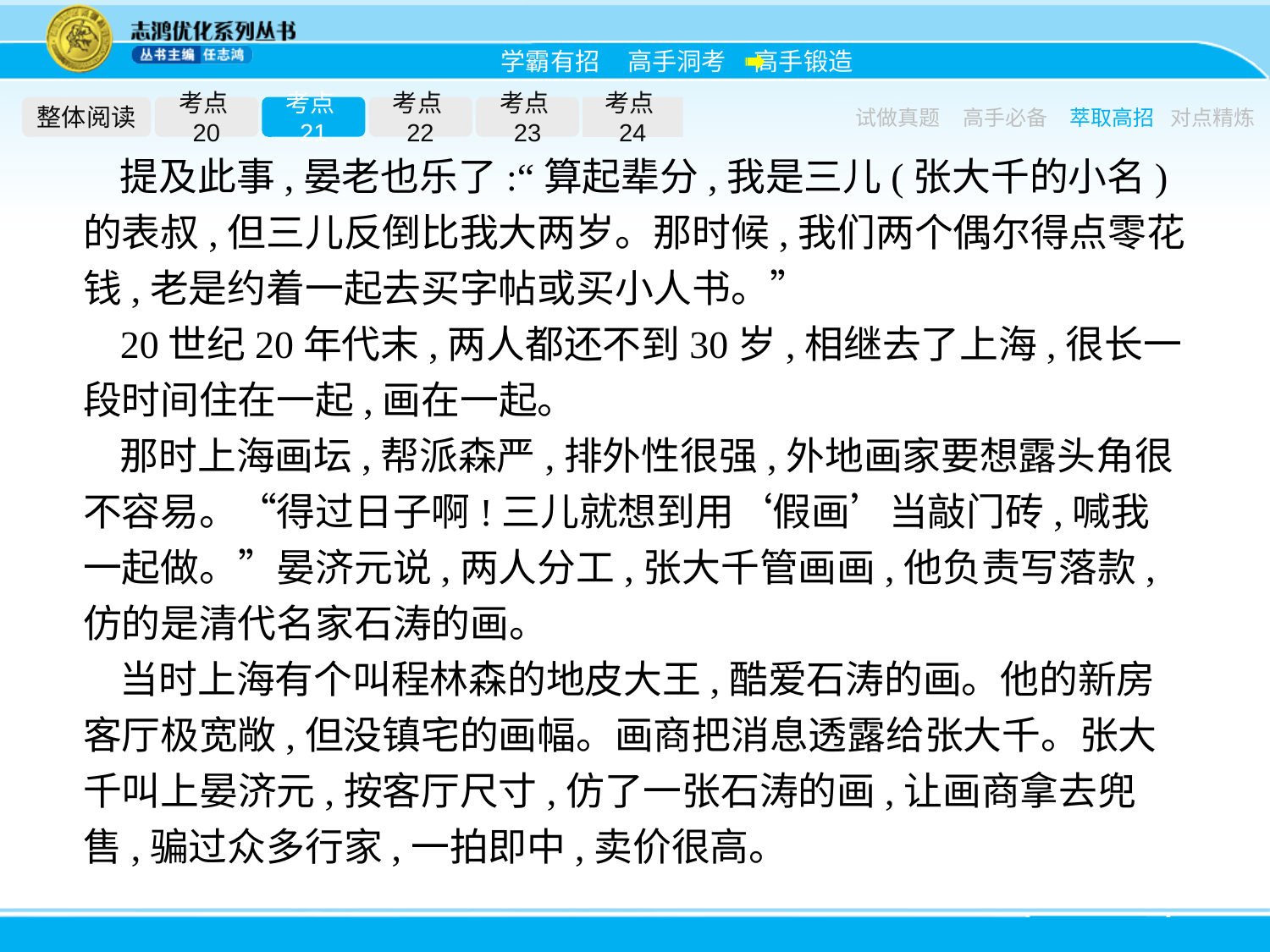

整体阅读
考点20
考点21
考点22
考点23
考点24
试做真题
高手必备
萃取高招
对点精炼
提及此事,晏老也乐了:“算起辈分,我是三儿(张大千的小名)的表叔,但三儿反倒比我大两岁。那时候,我们两个偶尔得点零花钱,老是约着一起去买字帖或买小人书。”
20世纪20年代末,两人都还不到30岁,相继去了上海,很长一段时间住在一起,画在一起。
那时上海画坛,帮派森严,排外性很强,外地画家要想露头角很不容易。“得过日子啊!三儿就想到用‘假画’当敲门砖,喊我一起做。”晏济元说,两人分工,张大千管画画,他负责写落款,仿的是清代名家石涛的画。
当时上海有个叫程林森的地皮大王,酷爱石涛的画。他的新房客厅极宽敞,但没镇宅的画幅。画商把消息透露给张大千。张大千叫上晏济元,按客厅尺寸,仿了一张石涛的画,让画商拿去兜售,骗过众多行家,一拍即中,卖价很高。